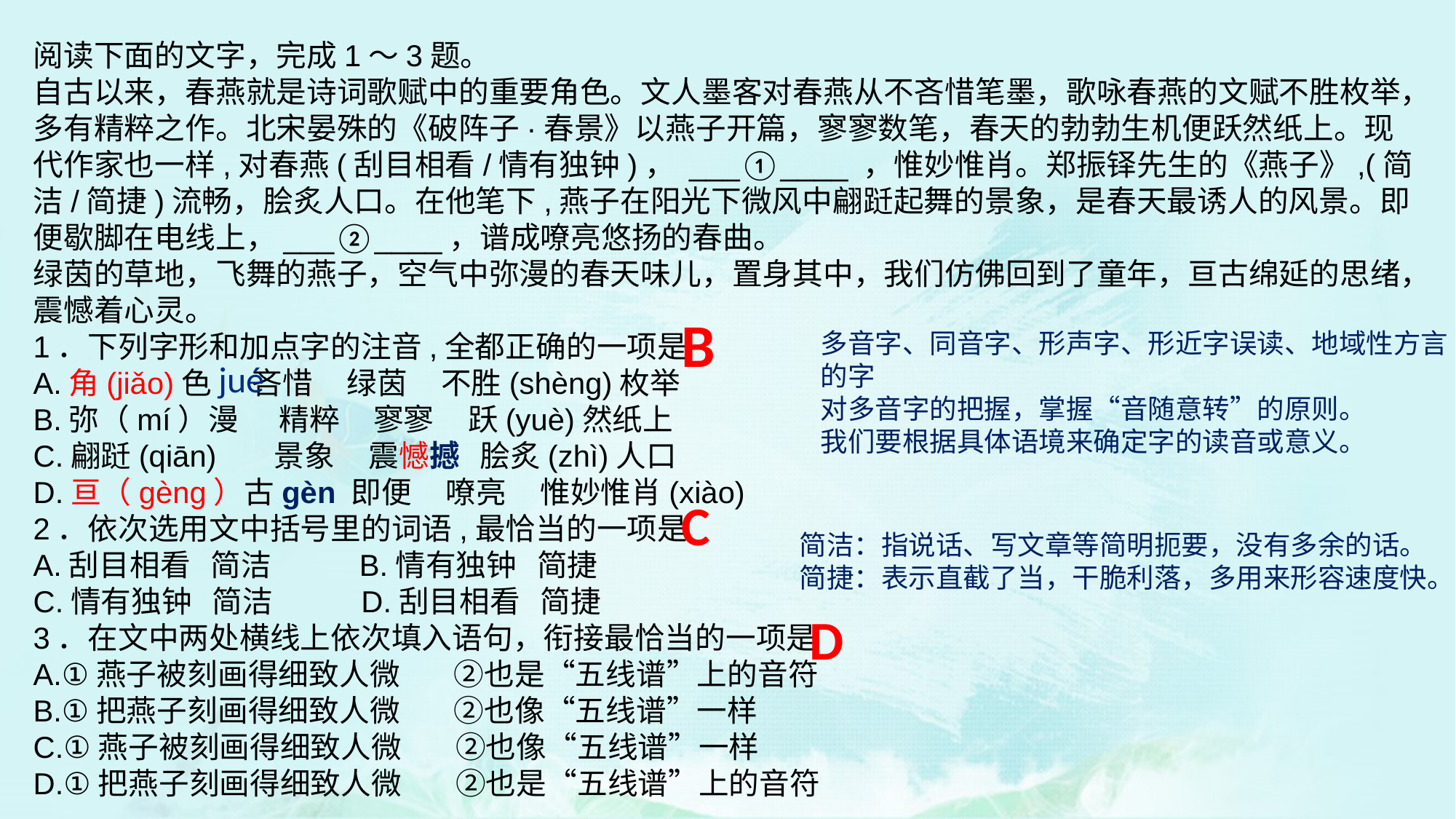

阅读下面的文字，完成1～3题。
自古以来，春燕就是诗词歌赋中的重要角色。文人墨客对春燕从不吝惜笔墨，歌咏春燕的文赋不胜枚举，多有精粹之作。北宋晏殊的《破阵子·春景》以燕子开篇，寥寥数笔，春天的勃勃生机便跃然纸上。现代作家也一样,对春燕(刮目相看/情有独钟)， ___①____ ，惟妙惟肖。郑振铎先生的《燕子》,(简洁/简捷)流畅，脍炙人口。在他笔下,燕子在阳光下微风中翩跹起舞的景象，是春天最诱人的风景。即便歇脚在电线上，___②____，谱成嘹亮悠扬的春曲。
绿茵的草地，飞舞的燕子，空气中弥漫的春天味儿，置身其中，我们仿佛回到了童年，亘古绵延的思绪，震憾着心灵。
1．下列字形和加点字的注音,全都正确的一项是
A.角(jiǎo)色      吝惜     绿茵     不胜(shènɡ)枚举
B.弥（mí）漫      精粹     寥寥     跃(yuè)然纸上
C.翩跹(qiān)      景象     震憾撼   脍炙(zhì)人口
D.亘（gèng）古gèn 即便     嘹亮     惟妙惟肖(xiào)
2．依次选用文中括号里的词语,最恰当的一项是
A.刮目相看   简洁            B.情有独钟   简捷
C.情有独钟   简洁            D.刮目相看   简捷
3．在文中两处横线上依次填入语句，衔接最恰当的一项是
A.①燕子被刻画得细致人微        ②也是“五线谱”上的音符
B.①把燕子刻画得细致人微        ②也像“五线谱”一样
C.①燕子被刻画得细致人微        ②也像“五线谱”一样
D.①把燕子刻画得细致人微        ②也是“五线谱”上的音符
B
多音字、同音字、形声字、形近字误读、地域性方言的字
对多音字的把握，掌握“音随意转”的原则。
我们要根据具体语境来确定字的读音或意义。
jué
C
简洁：指说话、写文章等简明扼要，没有多余的话。
简捷：表示直截了当，干脆利落，多用来形容速度快。
D